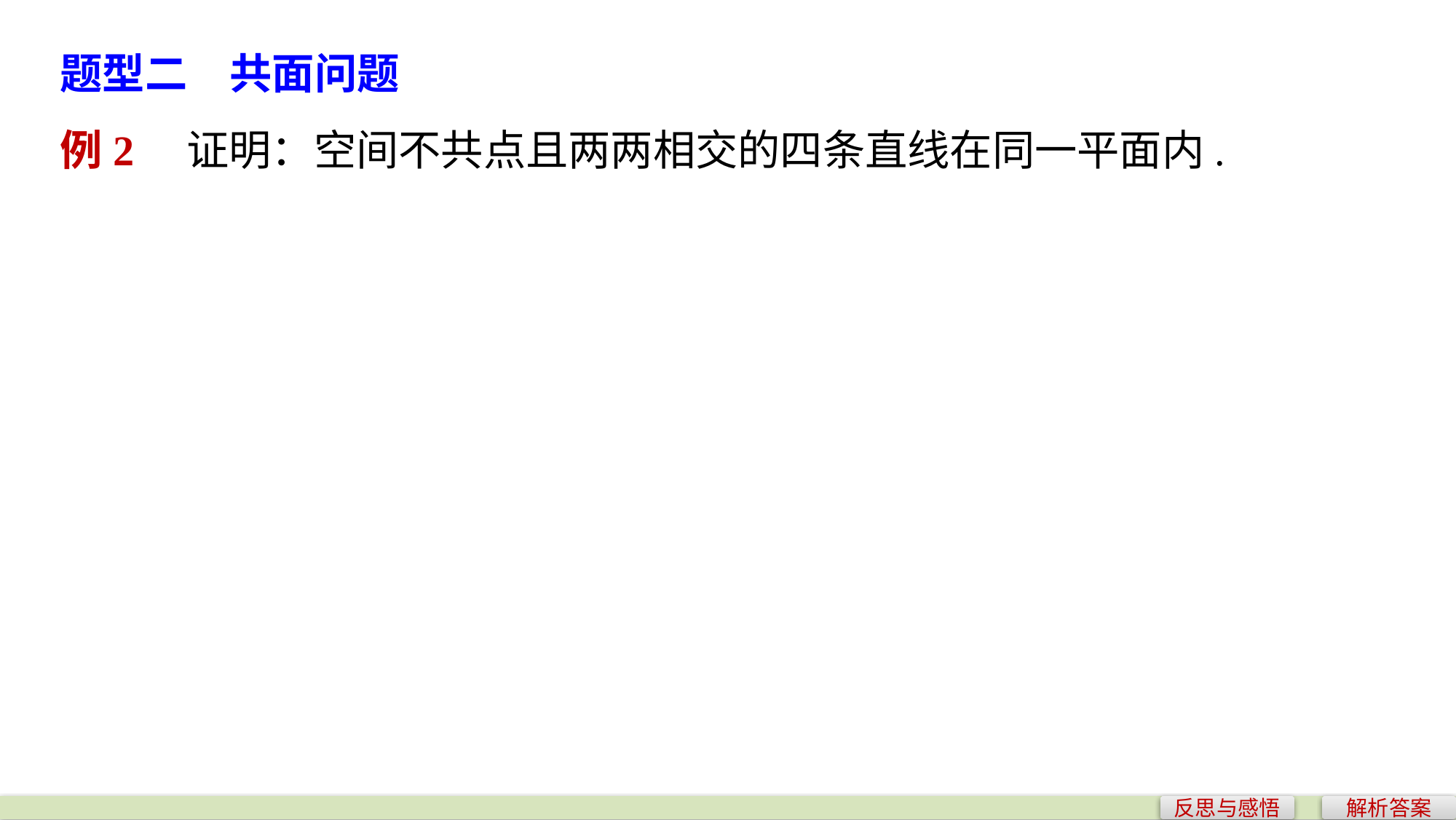

题型二　共面问题
例2　证明：空间不共点且两两相交的四条直线在同一平面内.
反思与感悟
解析答案